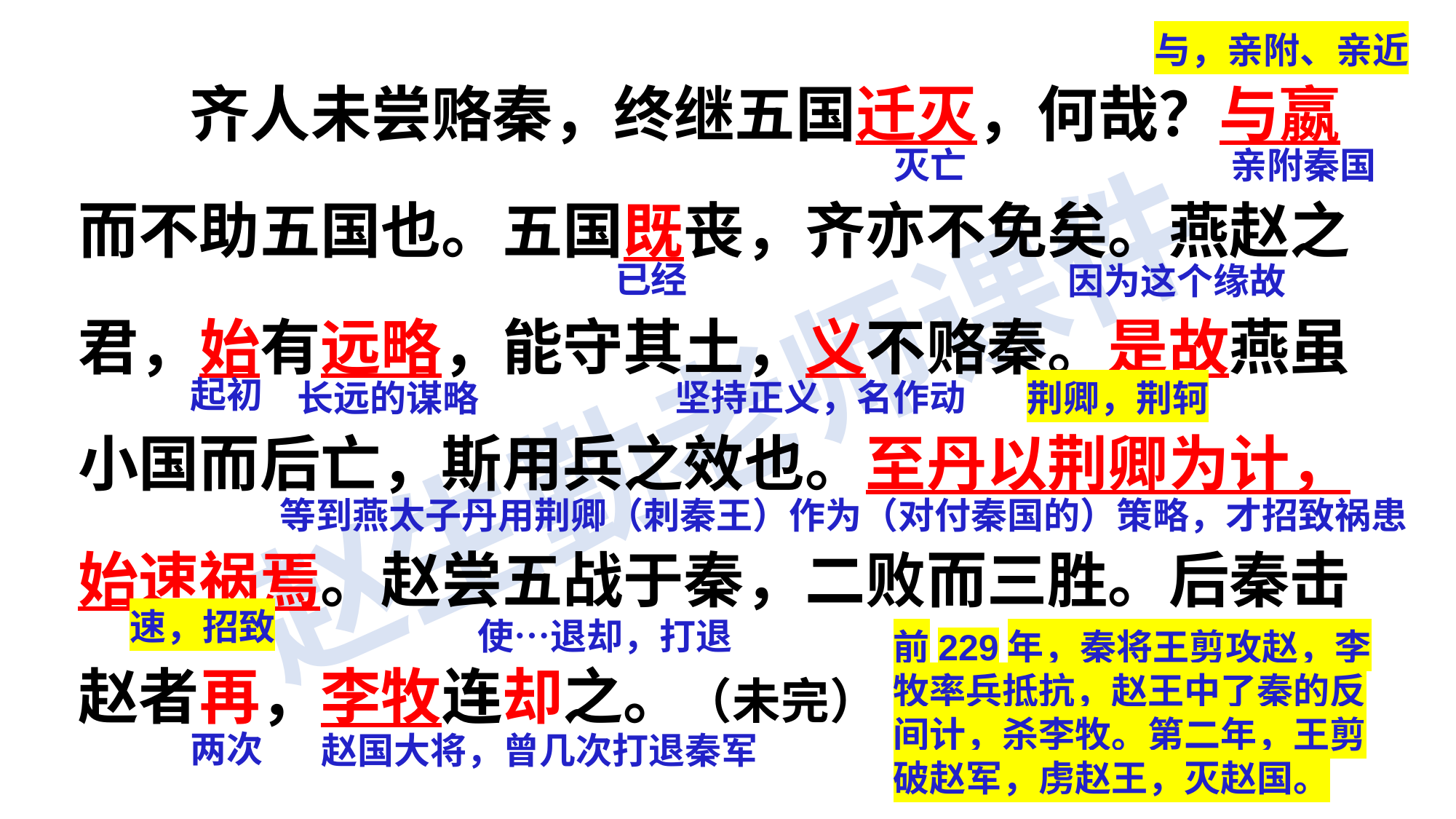

齐人未尝赂秦，终继五国迁灭，何哉？与嬴而不助五国也。五国既丧，齐亦不免矣。燕赵之君，始有远略，能守其土，义不赂秦。是故燕虽小国而后亡，斯用兵之效也。至丹以荆卿为计，始速祸焉。赵尝五战于秦，二败而三胜。后秦击赵者再，李牧连却之。（未完）
与，亲附、亲近
灭亡
亲附秦国
已经
因为这个缘故
起初
坚持正义，名作动
长远的谋略
荆卿，荆轲
等到燕太子丹用荆卿（刺秦王）作为（对付秦国的）策略，才招致祸患
速，招致
使…退却，打退
前229年，秦将王剪攻赵，李牧率兵抵抗，赵王中了秦的反间计，杀李牧。第二年，王剪破赵军，虏赵王，灭赵国。
两次
赵国大将，曾几次打退秦军